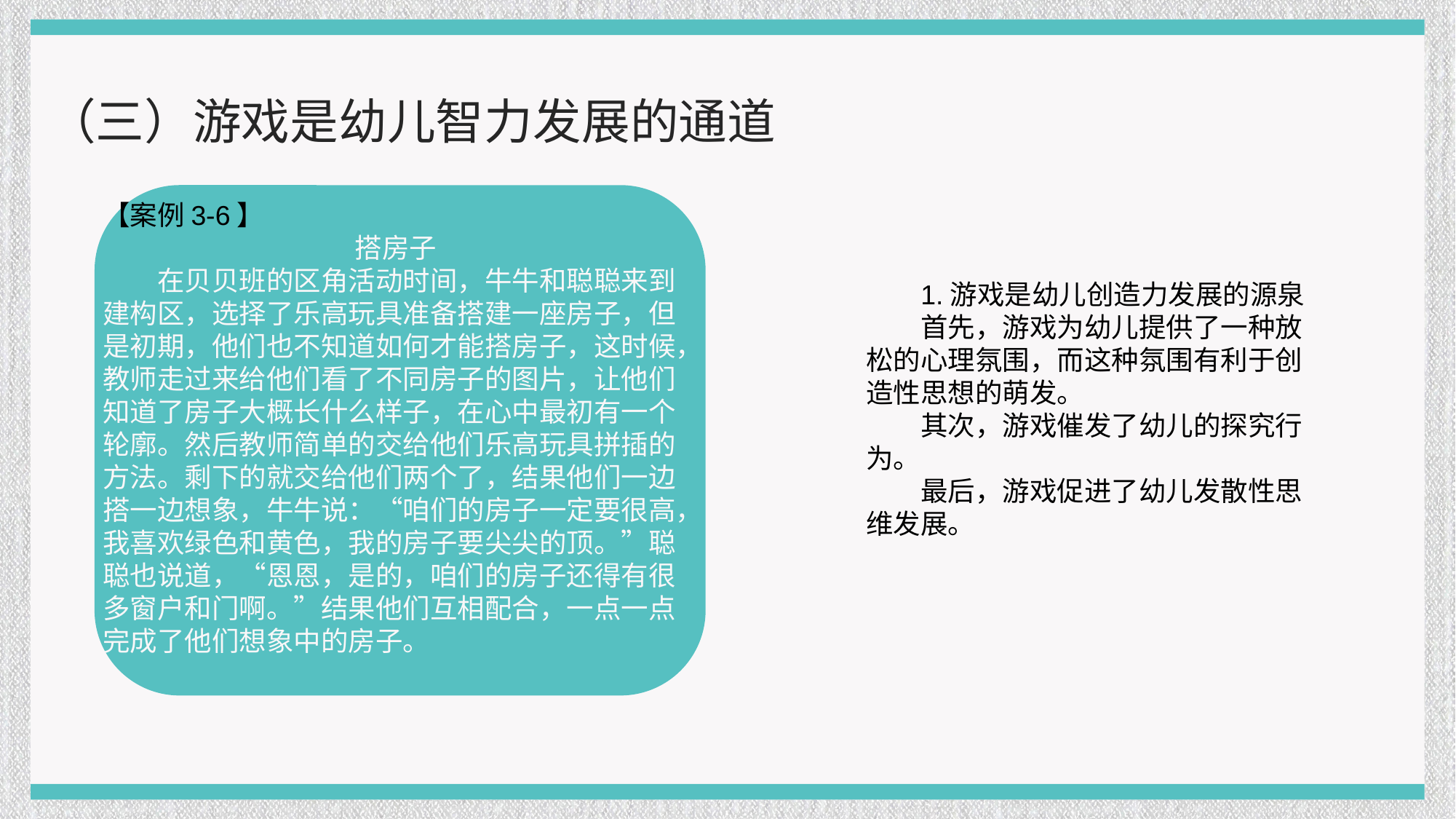

（三）游戏是幼儿智力发展的通道

【案例3-6】
搭房子
在贝贝班的区角活动时间，牛牛和聪聪来到建构区，选择了乐高玩具准备搭建一座房子，但是初期，他们也不知道如何才能搭房子，这时候，教师走过来给他们看了不同房子的图片，让他们知道了房子大概长什么样子，在心中最初有一个轮廓。然后教师简单的交给他们乐高玩具拼插的方法。剩下的就交给他们两个了，结果他们一边搭一边想象，牛牛说：“咱们的房子一定要很高，我喜欢绿色和黄色，我的房子要尖尖的顶。”聪聪也说道，“恩恩，是的，咱们的房子还得有很多窗户和门啊。”结果他们互相配合，一点一点完成了他们想象中的房子。
1.游戏是幼儿创造力发展的源泉
首先，游戏为幼儿提供了一种放松的心理氛围，而这种氛围有利于创造性思想的萌发。
其次，游戏催发了幼儿的探究行为。
最后，游戏促进了幼儿发散性思维发展。